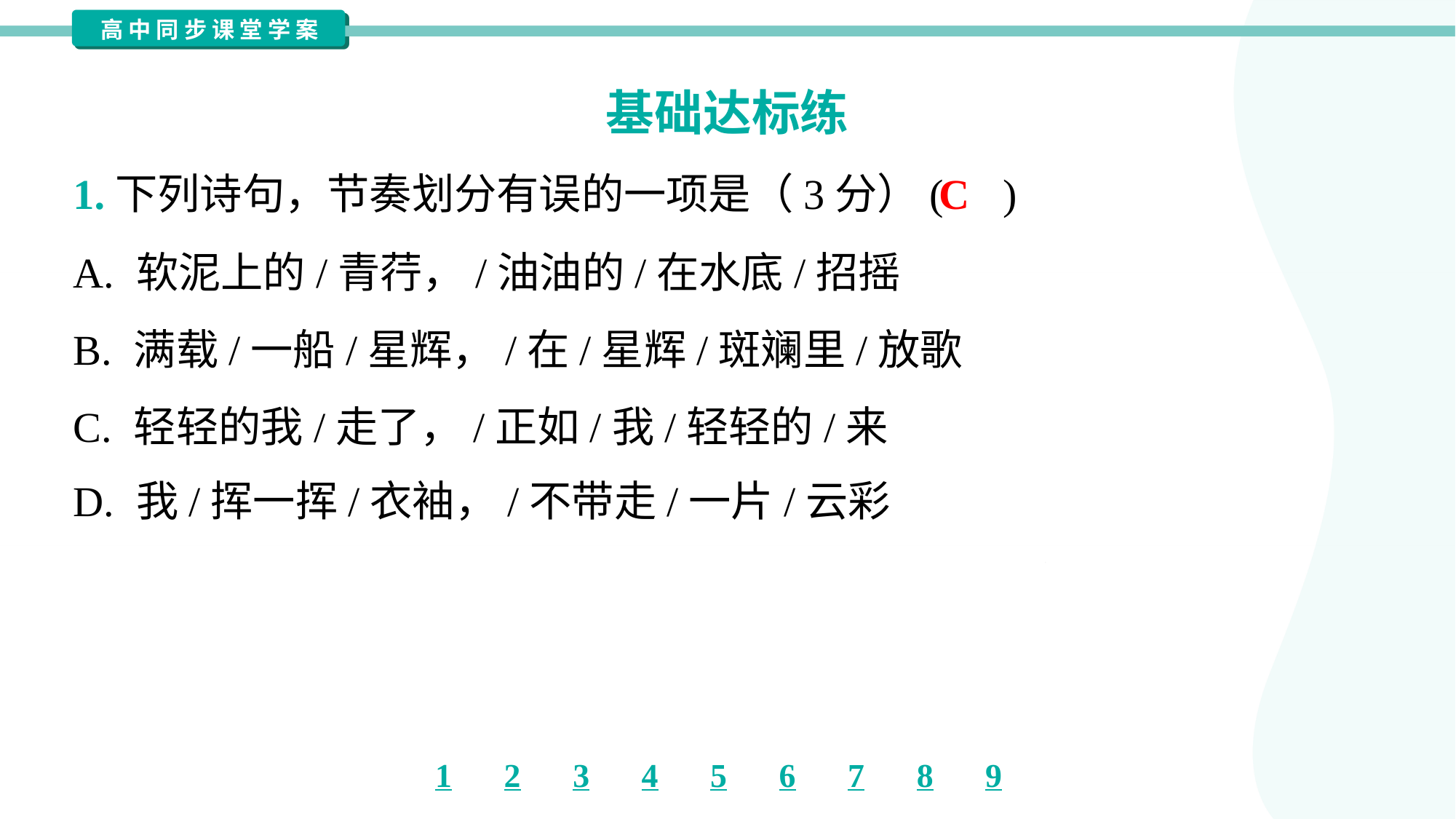

基础达标练
C
1.下列诗句，节奏划分有误的一项是（3分）(     )
A. 软泥上的/青荇，/油油的/在水底/招摇
B. 满载/一船/星辉，/在/星辉/斑斓里/放歌
C. 轻轻的我/走了，/正如/我/轻轻的/来
D. 我/挥一挥/衣袖，/不带走/一片/云彩